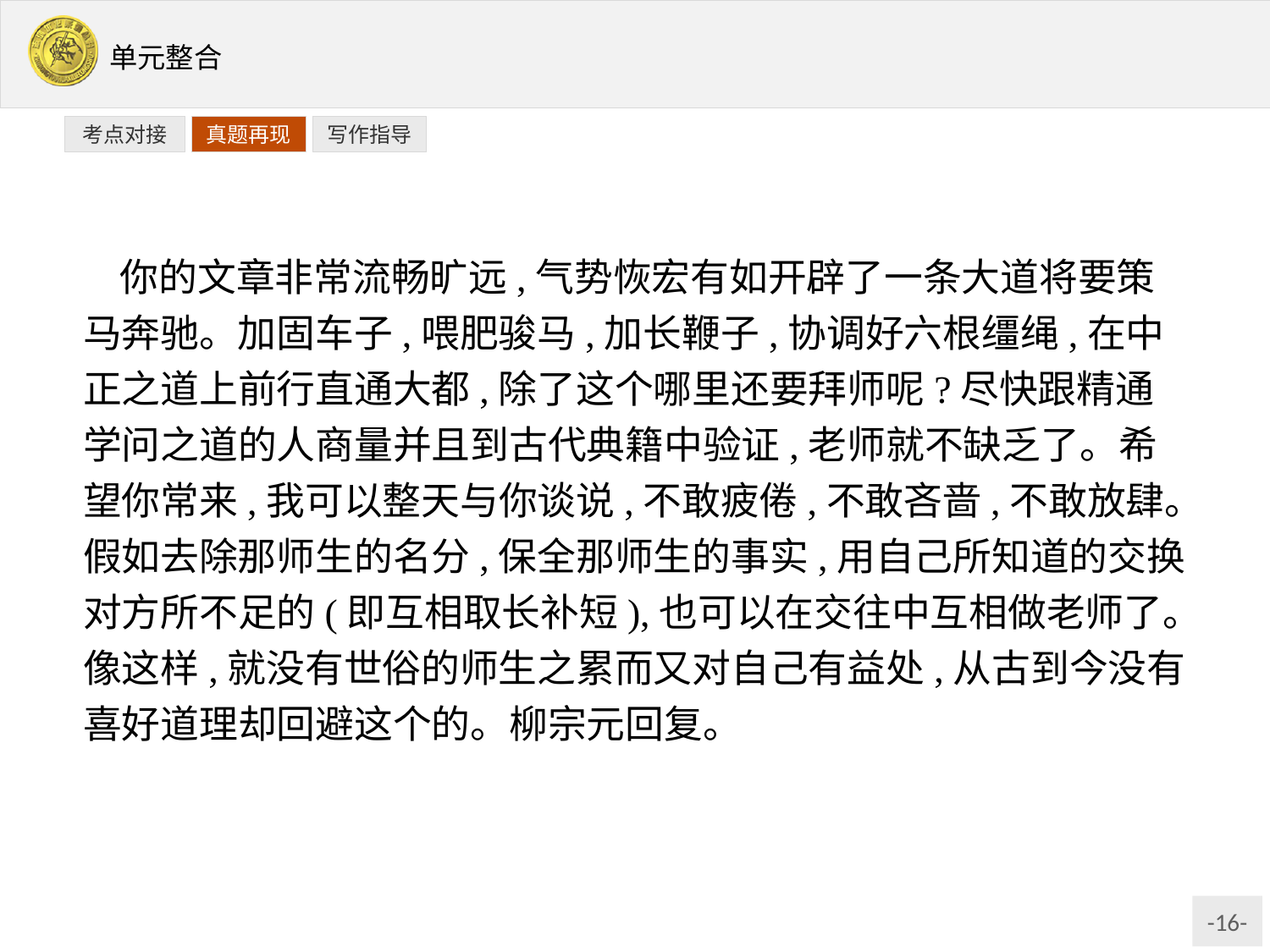

写作指导
考点对接
真题再现
你的文章非常流畅旷远,气势恢宏有如开辟了一条大道将要策马奔驰。加固车子,喂肥骏马,加长鞭子,协调好六根缰绳,在中正之道上前行直通大都,除了这个哪里还要拜师呢?尽快跟精通学问之道的人商量并且到古代典籍中验证,老师就不缺乏了。希望你常来,我可以整天与你谈说,不敢疲倦,不敢吝啬,不敢放肆。假如去除那师生的名分,保全那师生的事实,用自己所知道的交换对方所不足的(即互相取长补短),也可以在交往中互相做老师了。像这样,就没有世俗的师生之累而又对自己有益处,从古到今没有喜好道理却回避这个的。柳宗元回复。